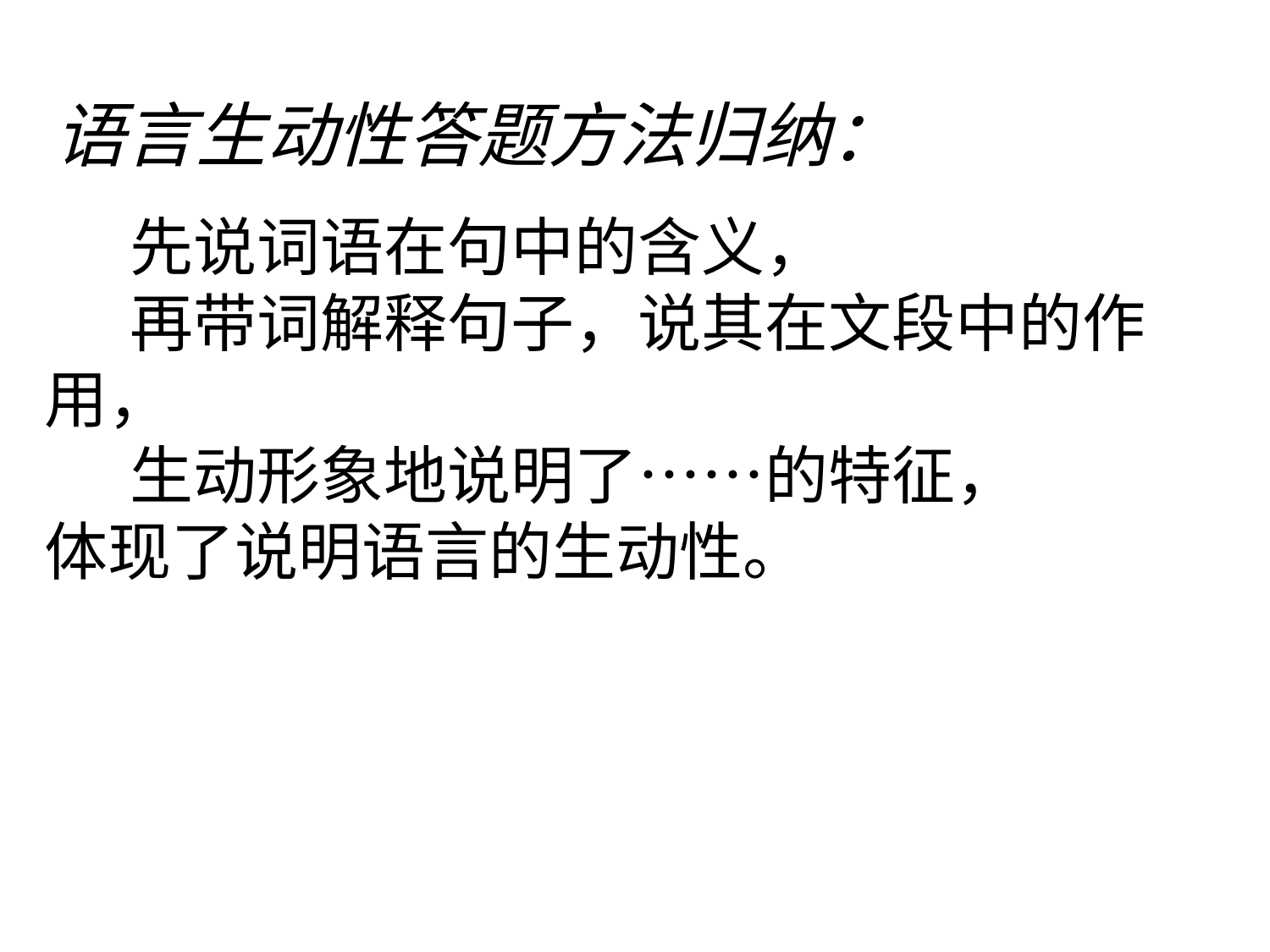

语言生动性答题方法归纳：
     先说词语在句中的含义，
     再带词解释句子，说其在文段中的作用，
     生动形象地说明了……的特征，
体现了说明语言的生动性。